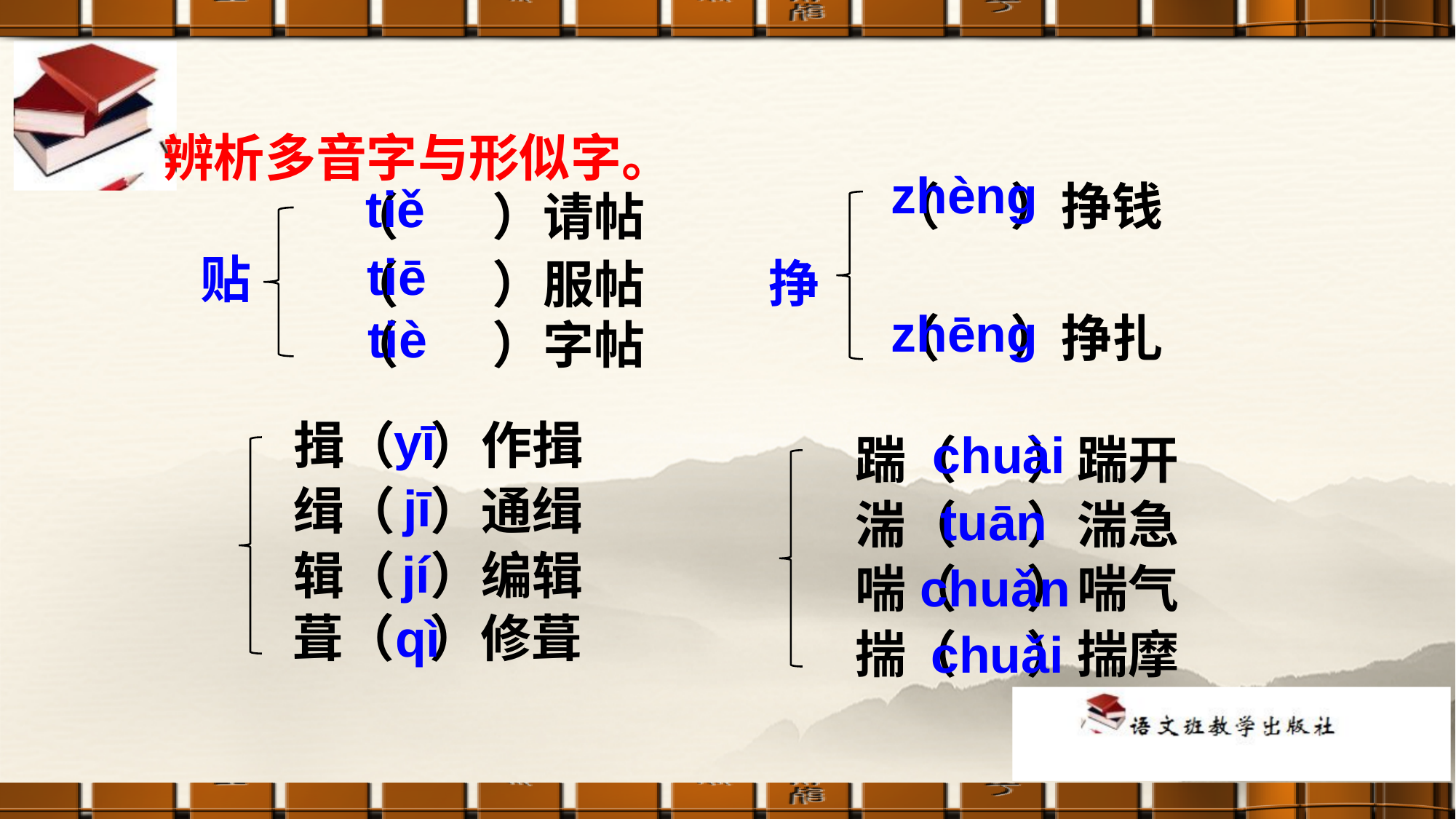

辨析多音字与形似字。
zhènɡ
（      ）挣钱
tiě
（        ）请帖

tiē
贴
挣
（        ）服帖
zhēnɡ
（      ）挣扎
tiè
（        ）字帖
yī
揖（   ）作揖
chuài
踹（      ）踹开

jī
缉（   ）通缉
tuān
湍（      ）湍急
jí
辑（   ）编辑
chuǎn
喘（      ）喘气
葺（   ）修葺
qì
揣（      ）揣摩
chuǎi